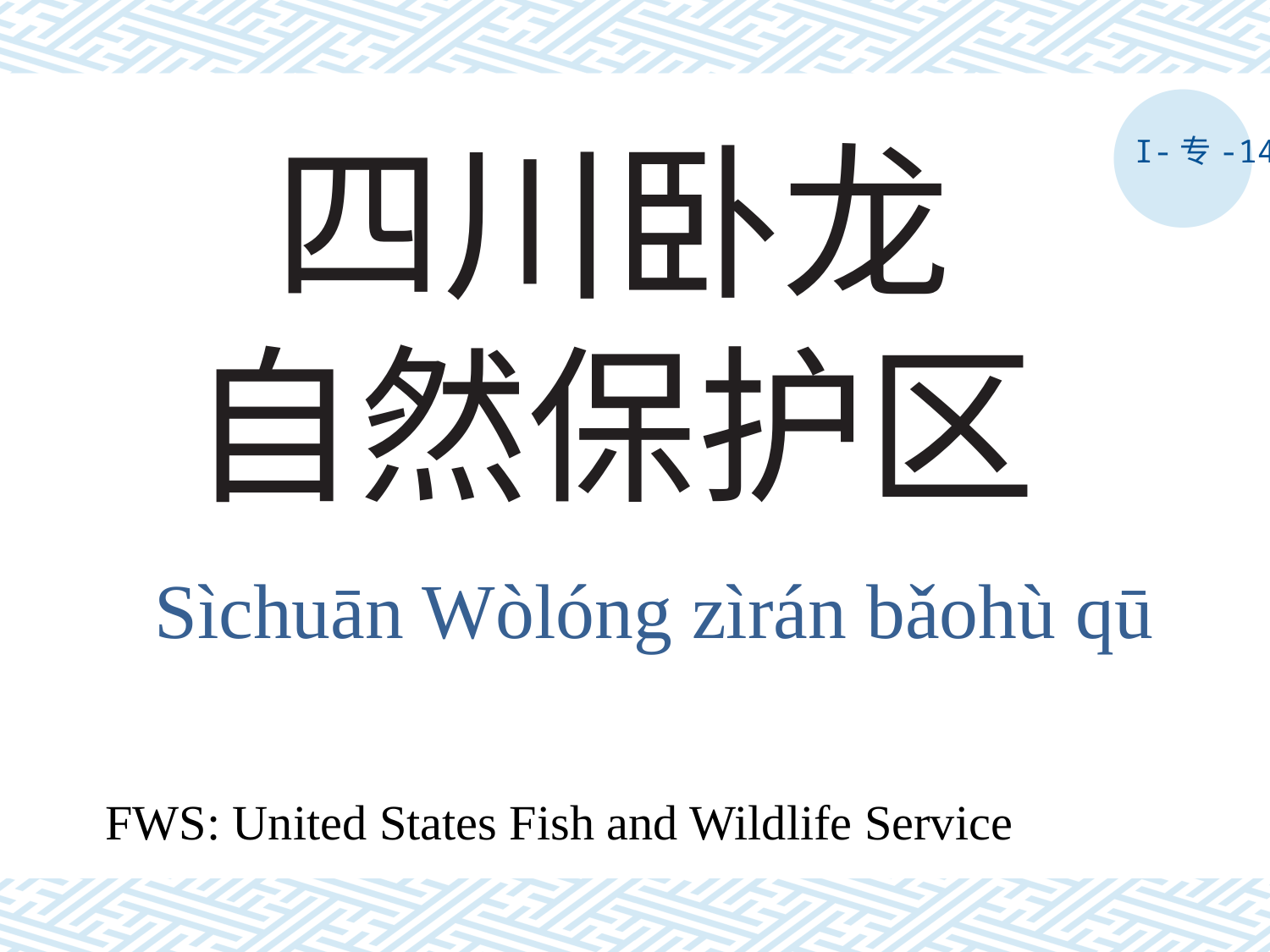

# 四川卧龙 自然保护区
I-专-14

Sìchuān Wòlóng zìrán bǎohù qū
FWS: United States Fish and Wildlife Service